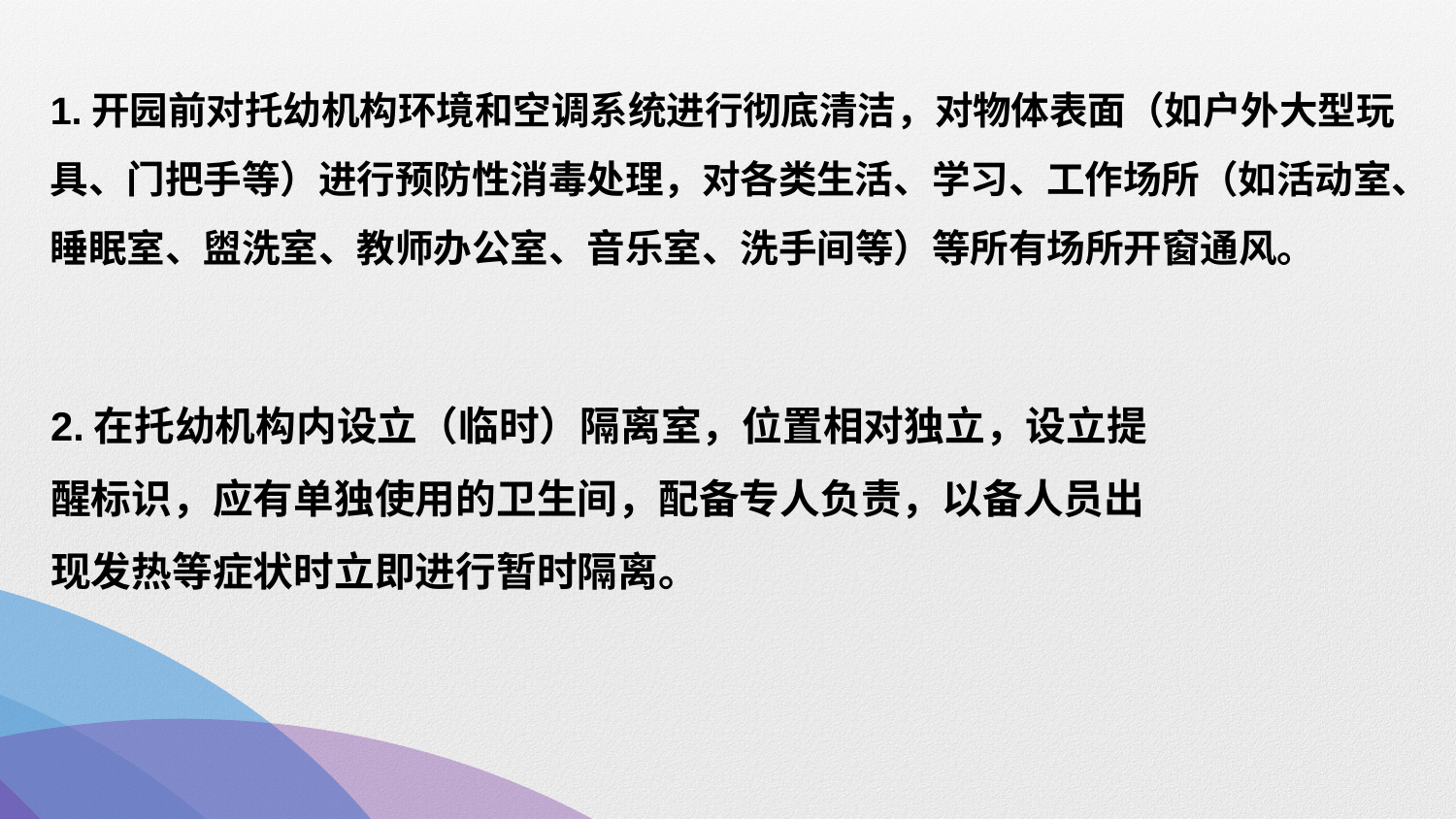

1.开园前对托幼机构环境和空调系统进行彻底清洁，对物体表面（如户外大型玩具、门把手等）进行预防性消毒处理，对各类生活、学习、工作场所（如活动室、睡眠室、盥洗室、教师办公室、音乐室、洗手间等）等所有场所开窗通风。
2.在托幼机构内设立（临时）隔离室，位置相对独立，设立提醒标识，应有单独使用的卫生间，配备专人负责，以备人员出现发热等症状时立即进行暂时隔离。

部门：XXX   汇报人：xxx